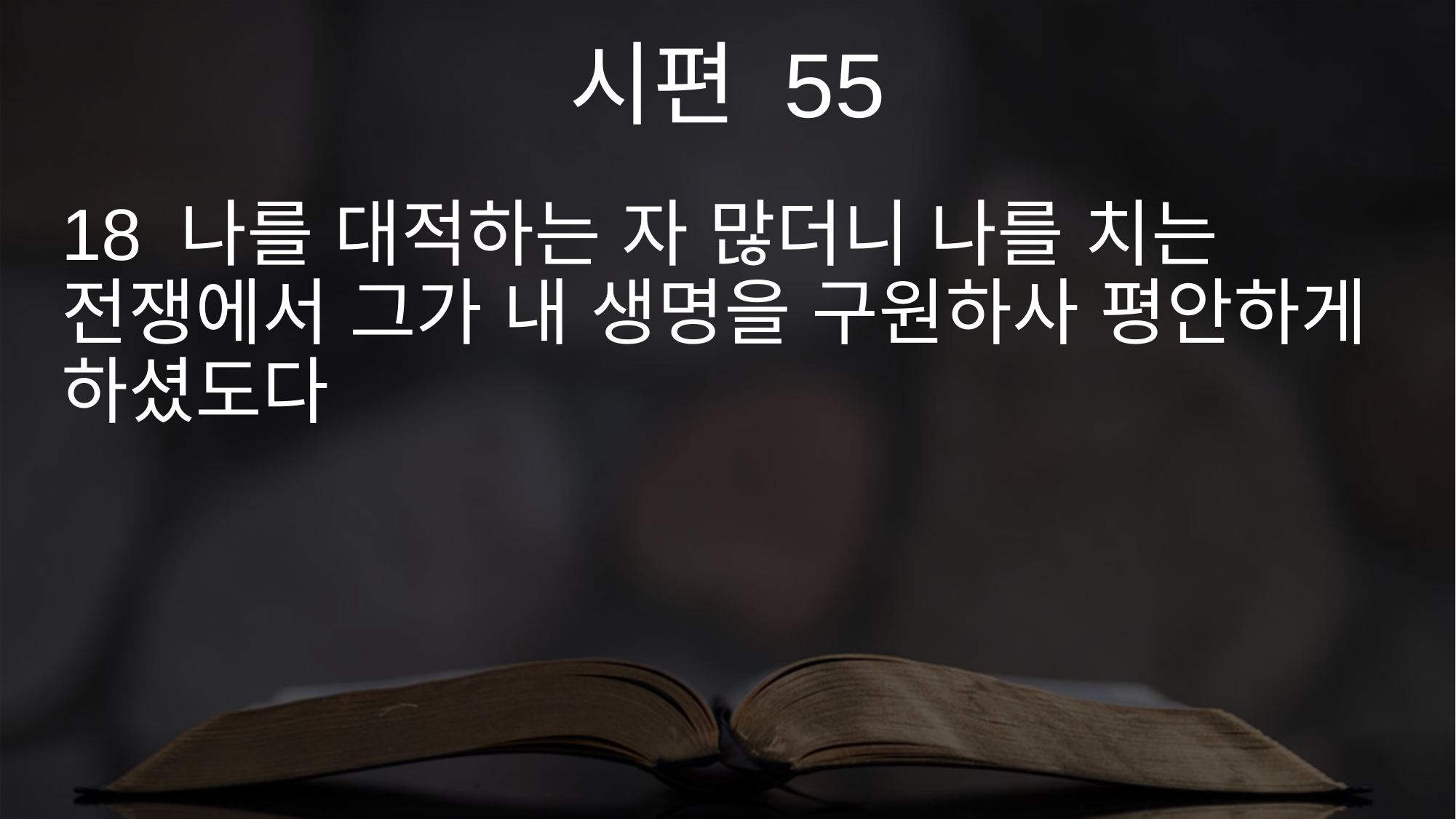

시편 55
18 나를 대적하는 자 많더니 나를 치는 전쟁에서 그가 내 생명을 구원하사 평안하게 하셨도다